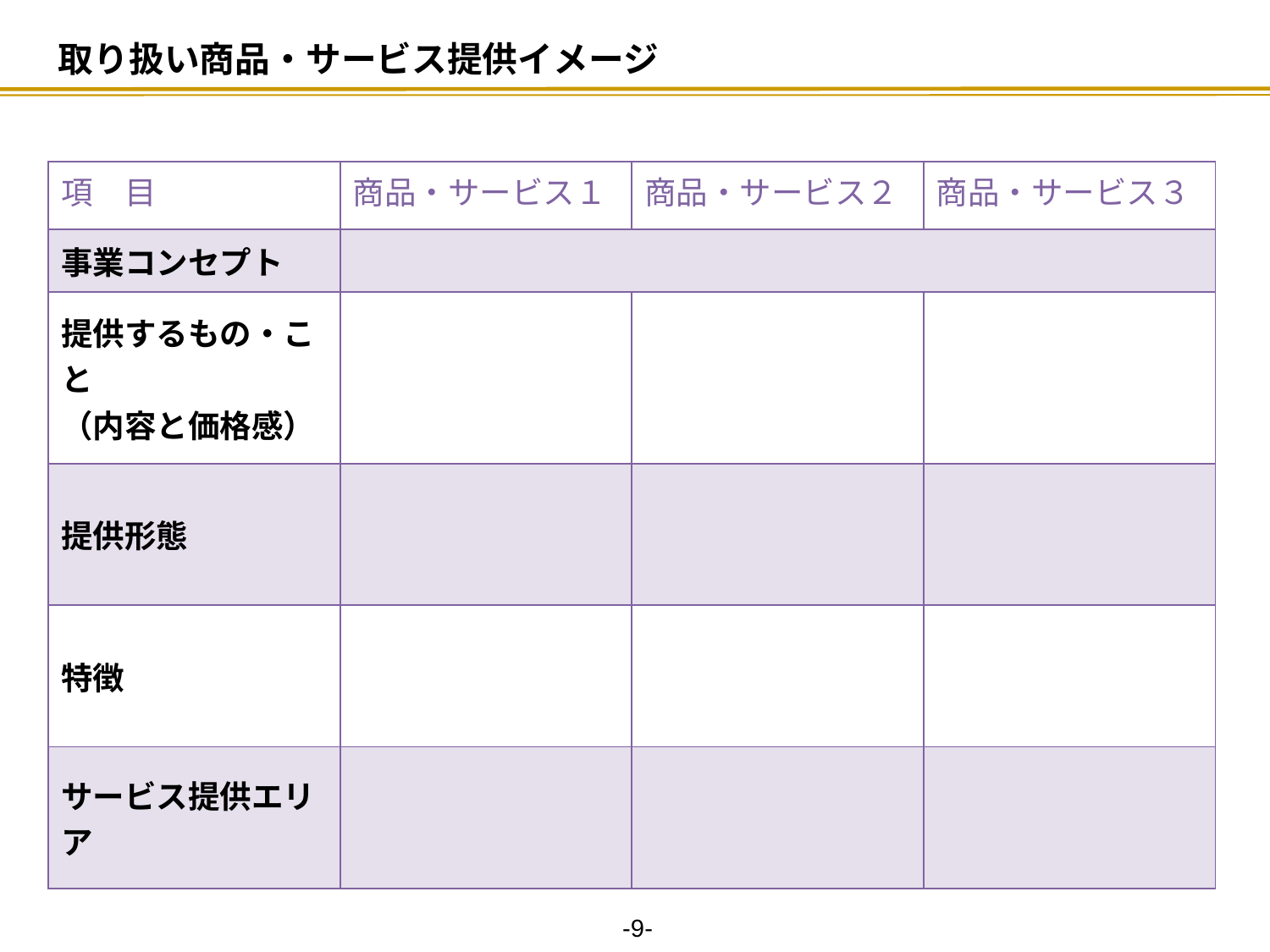

# 取り扱い商品・サービス提供イメージ

| 項　目 | 商品・サービス１ | 商品・サービス２ | 商品・サービス３ |
| --- | --- | --- | --- |
| 事業コンセプト |  |  |  |
| 提供するもの・こと （内容と価格感） |  |  |  |
| 提供形態 |  |  |  |
| 特徴 |  |  |  |
| サービス提供エリア |  |  |  |

-9-